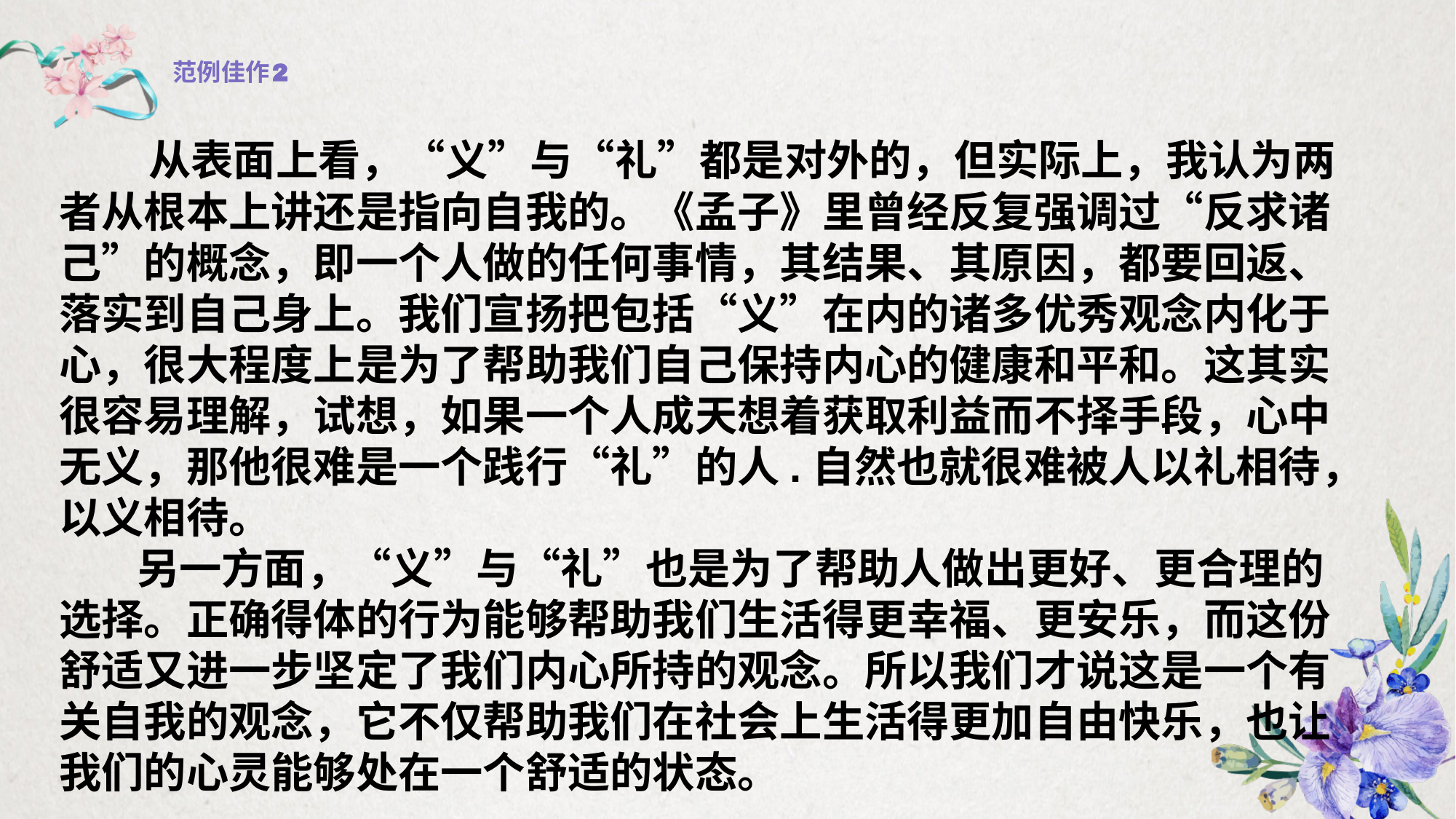

# 范例佳作2
       从表面上看，“义”与“礼”都是对外的，但实际上，我认为两者从根本上讲还是指向自我的。《孟子》里曾经反复强调过“反求诸己”的概念，即一个人做的任何事情，其结果、其原因，都要回返、落实到自己身上。我们宣扬把包括“义”在内的诸多优秀观念内化于心，很大程度上是为了帮助我们自己保持内心的健康和平和。这其实很容易理解，试想，如果一个人成天想着获取利益而不择手段，心中无义，那他很难是一个践行“礼”的人.自然也就很难被人以礼相待，以义相待。
       另一方面，“义”与“礼”也是为了帮助人做出更好、更合理的选择。正确得体的行为能够帮助我们生活得更幸福、更安乐，而这份舒适又进一步坚定了我们内心所持的观念。所以我们才说这是一个有关自我的观念，它不仅帮助我们在社会上生活得更加自由快乐，也让我们的心灵能够处在一个舒适的状态。